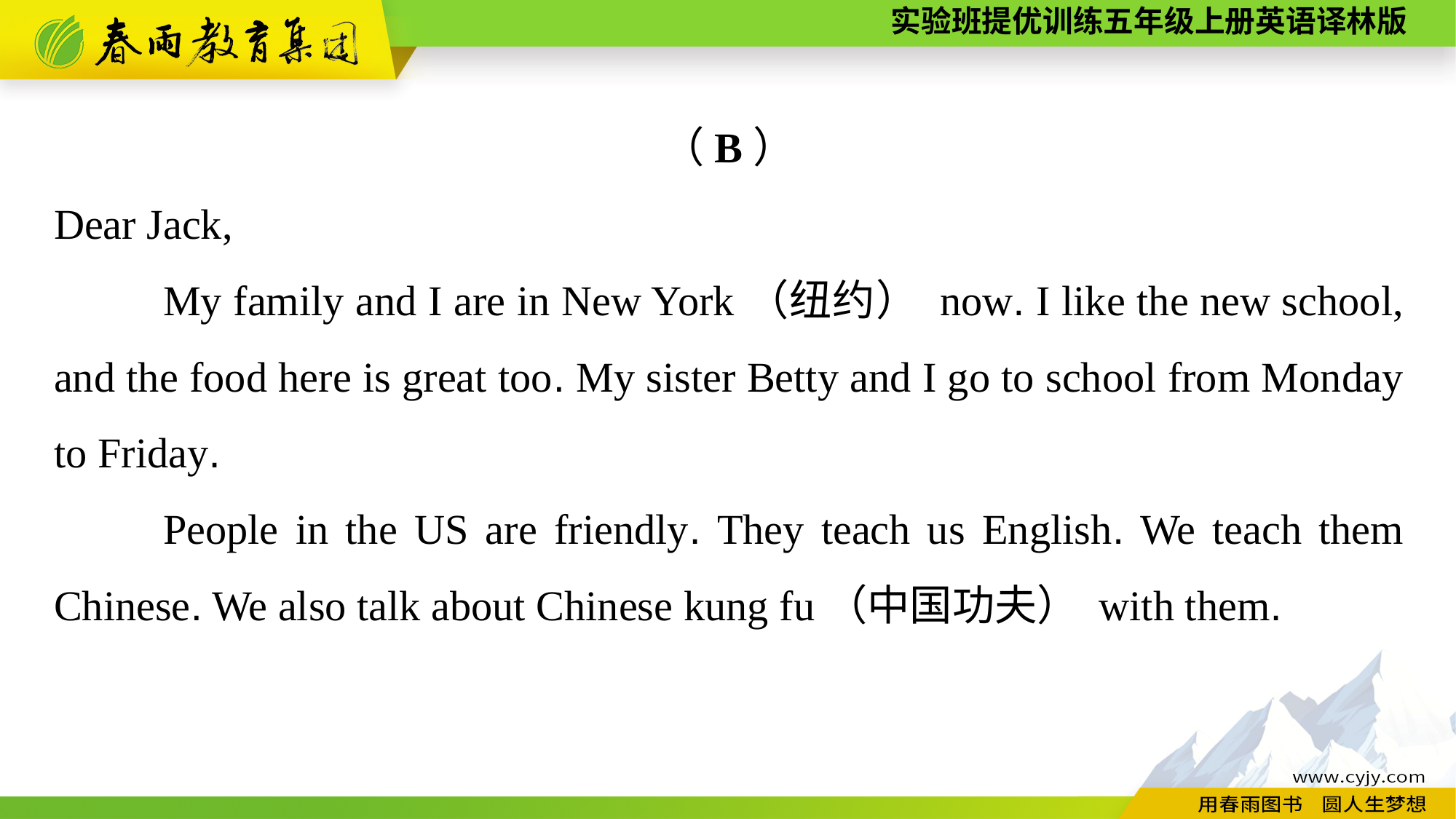

（B）
Dear Jack,
	My family and I are in New York（纽约） now. I like the new school, and the food here is great too. My sister Betty and I go to school from Monday to Friday.
	People in the US are friendly. They teach us English. We teach them Chinese. We also talk about Chinese kung fu（中国功夫） with them.